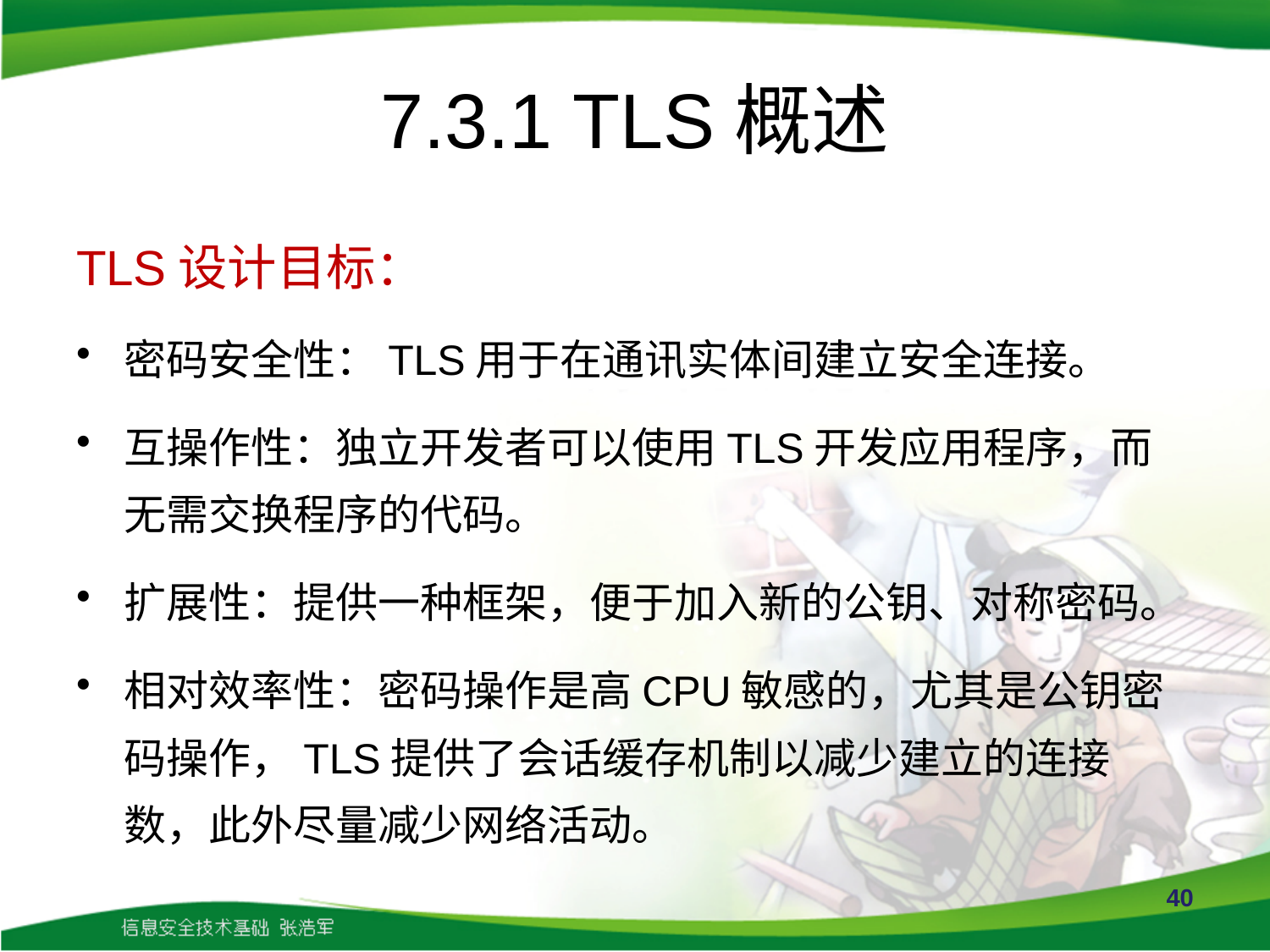

# 7.3.1 TLS概述
TLS设计目标：
密码安全性：TLS用于在通讯实体间建立安全连接。
互操作性：独立开发者可以使用TLS开发应用程序，而无需交换程序的代码。
扩展性：提供一种框架，便于加入新的公钥、对称密码。
相对效率性：密码操作是高CPU敏感的，尤其是公钥密码操作，TLS提供了会话缓存机制以减少建立的连接数，此外尽量减少网络活动。

40